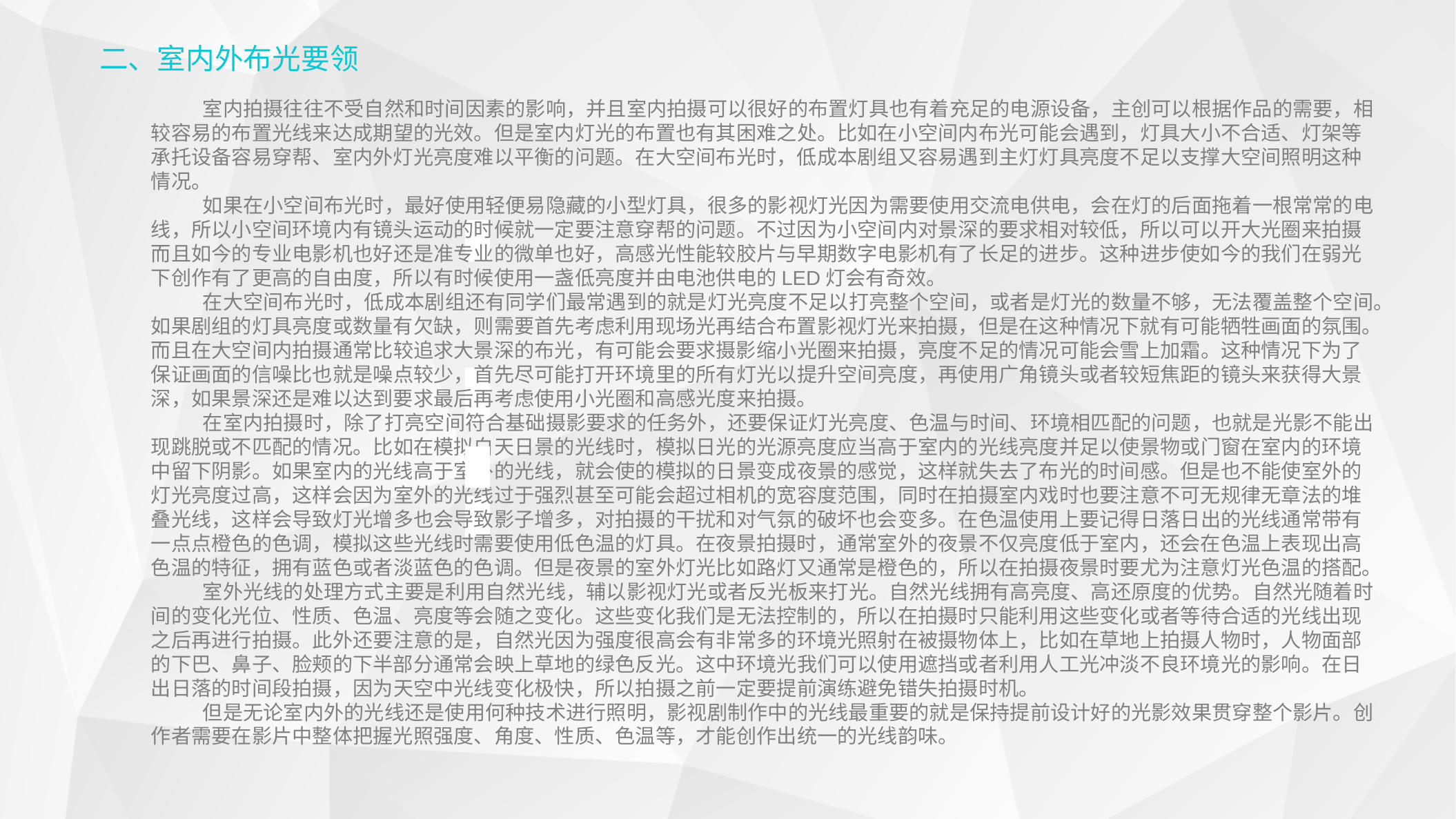

二、室内外布光要领
室内拍摄往往不受自然和时间因素的影响，并且室内拍摄可以很好的布置灯具也有着充足的电源设备，主创可以根据作品的需要，相较容易的布置光线来达成期望的光效。但是室内灯光的布置也有其困难之处。比如在小空间内布光可能会遇到，灯具大小不合适、灯架等承托设备容易穿帮、室内外灯光亮度难以平衡的问题。在大空间布光时，低成本剧组又容易遇到主灯灯具亮度不足以支撑大空间照明这种情况。
如果在小空间布光时，最好使用轻便易隐藏的小型灯具，很多的影视灯光因为需要使用交流电供电，会在灯的后面拖着一根常常的电线，所以小空间环境内有镜头运动的时候就一定要注意穿帮的问题。不过因为小空间内对景深的要求相对较低，所以可以开大光圈来拍摄而且如今的专业电影机也好还是准专业的微单也好，高感光性能较胶片与早期数字电影机有了长足的进步。这种进步使如今的我们在弱光下创作有了更高的自由度，所以有时候使用一盏低亮度并由电池供电的LED灯会有奇效。
在大空间布光时，低成本剧组还有同学们最常遇到的就是灯光亮度不足以打亮整个空间，或者是灯光的数量不够，无法覆盖整个空间。如果剧组的灯具亮度或数量有欠缺，则需要首先考虑利用现场光再结合布置影视灯光来拍摄，但是在这种情况下就有可能牺牲画面的氛围。而且在大空间内拍摄通常比较追求大景深的布光，有可能会要求摄影缩小光圈来拍摄，亮度不足的情况可能会雪上加霜。这种情况下为了保证画面的信噪比也就是噪点较少，首先尽可能打开环境里的所有灯光以提升空间亮度，再使用广角镜头或者较短焦距的镜头来获得大景深，如果景深还是难以达到要求最后再考虑使用小光圈和高感光度来拍摄。
在室内拍摄时，除了打亮空间符合基础摄影要求的任务外，还要保证灯光亮度、色温与时间、环境相匹配的问题，也就是光影不能出现跳脱或不匹配的情况。比如在模拟白天日景的光线时，模拟日光的光源亮度应当高于室内的光线亮度并足以使景物或门窗在室内的环境中留下阴影。如果室内的光线高于室外的光线，就会使的模拟的日景变成夜景的感觉，这样就失去了布光的时间感。但是也不能使室外的灯光亮度过高，这样会因为室外的光线过于强烈甚至可能会超过相机的宽容度范围，同时在拍摄室内戏时也要注意不可无规律无章法的堆叠光线，这样会导致灯光增多也会导致影子增多，对拍摄的干扰和对气氛的破坏也会变多。在色温使用上要记得日落日出的光线通常带有一点点橙色的色调，模拟这些光线时需要使用低色温的灯具。在夜景拍摄时，通常室外的夜景不仅亮度低于室内，还会在色温上表现出高色温的特征，拥有蓝色或者淡蓝色的色调。但是夜景的室外灯光比如路灯又通常是橙色的，所以在拍摄夜景时要尤为注意灯光色温的搭配。
室外光线的处理方式主要是利用自然光线，辅以影视灯光或者反光板来打光。自然光线拥有高亮度、高还原度的优势。自然光随着时间的变化光位、性质、色温、亮度等会随之变化。这些变化我们是无法控制的，所以在拍摄时只能利用这些变化或者等待合适的光线出现之后再进行拍摄。此外还要注意的是，自然光因为强度很高会有非常多的环境光照射在被摄物体上，比如在草地上拍摄人物时，人物面部的下巴、鼻子、脸颊的下半部分通常会映上草地的绿色反光。这中环境光我们可以使用遮挡或者利用人工光冲淡不良环境光的影响。在日出日落的时间段拍摄，因为天空中光线变化极快，所以拍摄之前一定要提前演练避免错失拍摄时机。
但是无论室内外的光线还是使用何种技术进行照明，影视剧制作中的光线最重要的就是保持提前设计好的光影效果贯穿整个影片。创作者需要在影片中整体把握光照强度、角度、性质、色温等，才能创作出统一的光线韵味。

|  |  |
| --- | --- |
|  |  |
|  |  |
| --- | --- |
|  |  |
|  |  |
| --- | --- |
|  |  |

|  |  |
| --- | --- |
|  |  |
|  |  |
| --- | --- |
|  |  |